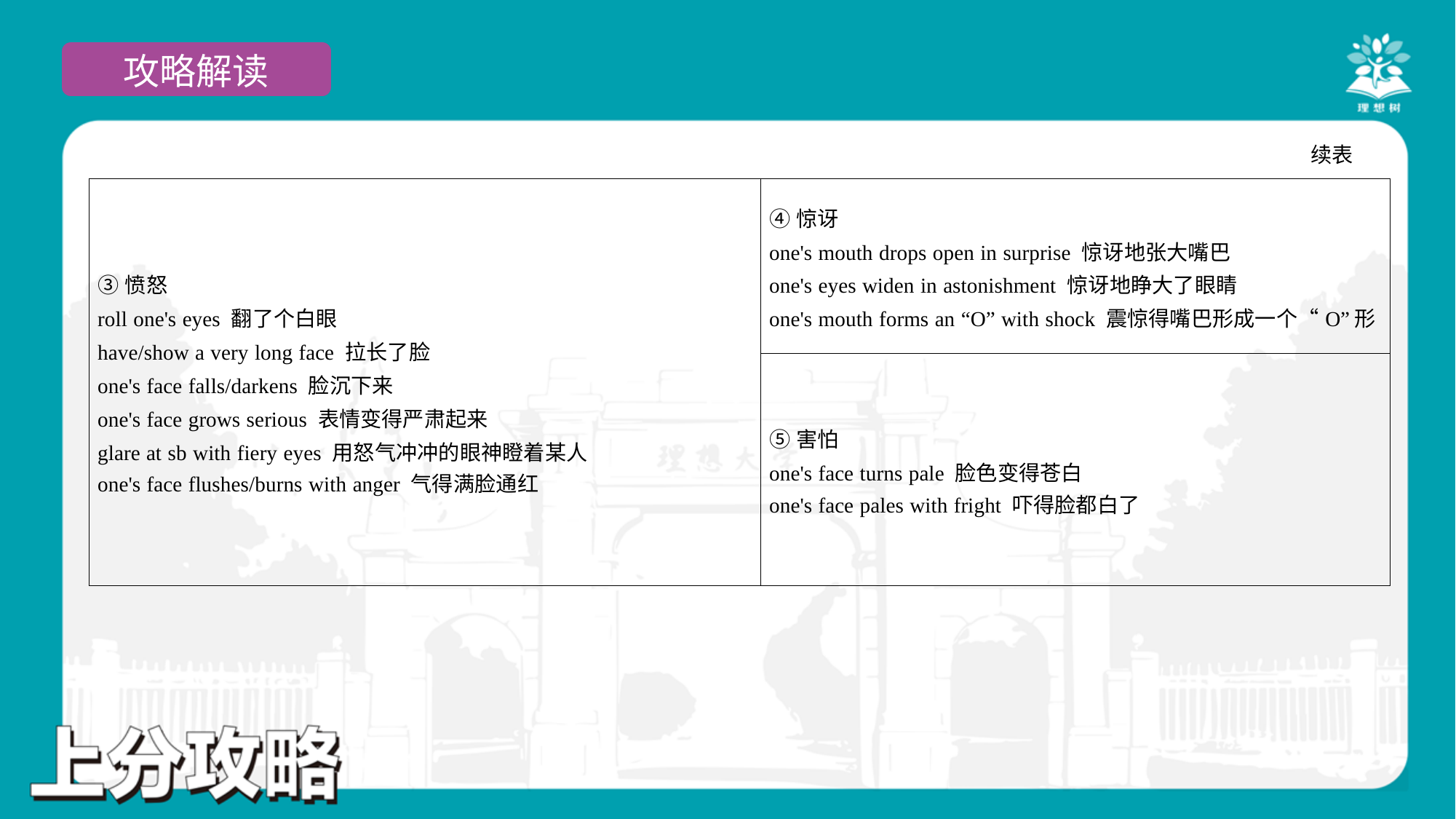

续表
| ③愤怒 roll one's eyes 翻了个白眼 have/show a very long face 拉长了脸 one's face falls/darkens 脸沉下来 one's face grows serious 表情变得严肃起来 glare at sb with fiery eyes 用怒气冲冲的眼神瞪着某人 one's face flushes/burns with anger 气得满脸通红 | ④惊讶 one's mouth drops open in surprise 惊讶地张大嘴巴 one's eyes widen in astonishment 惊讶地睁大了眼睛 one's mouth forms an “O” with shock 震惊得嘴巴形成一个“O”形 |
| --- | --- |
|  | ⑤害怕 one's face turns pale 脸色变得苍白 one's face pales with fright 吓得脸都白了 |